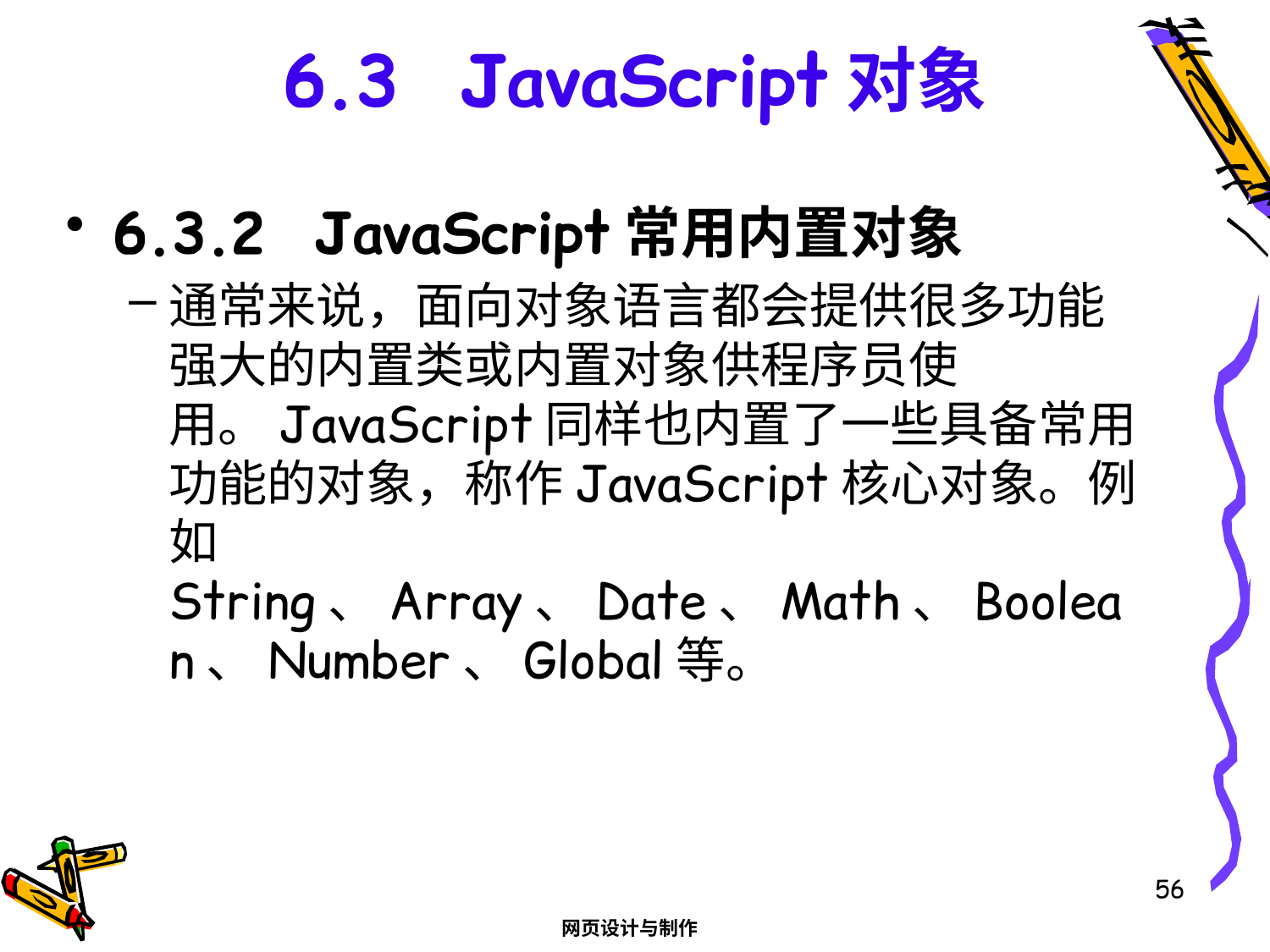

# 6.3  JavaScript对象
6.3.2  JavaScript常用内置对象
通常来说，面向对象语言都会提供很多功能强大的内置类或内置对象供程序员使用。JavaScript同样也内置了一些具备常用功能的对象，称作JavaScript核心对象。例如String、Array、Date、Math、Boolean、Number、Global等。
56
网页设计与制作